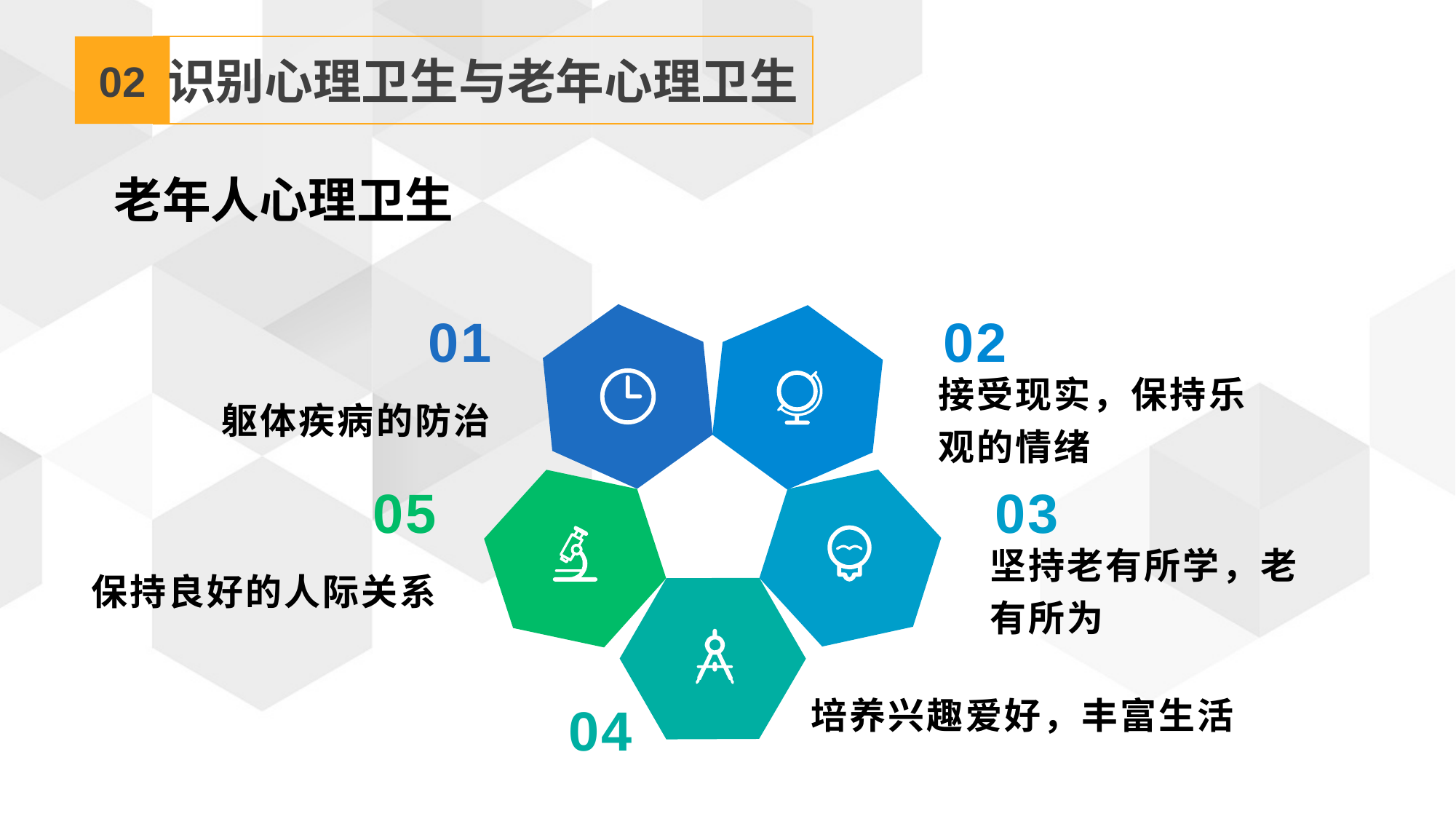

02
识别心理卫生与老年心理卫生
老年人心理卫生
01
02

躯体疾病的防治
接受现实，保持乐观的情绪
05
03

坚持老有所学，老有所为
保持良好的人际关系

培养兴趣爱好，丰富生活
04